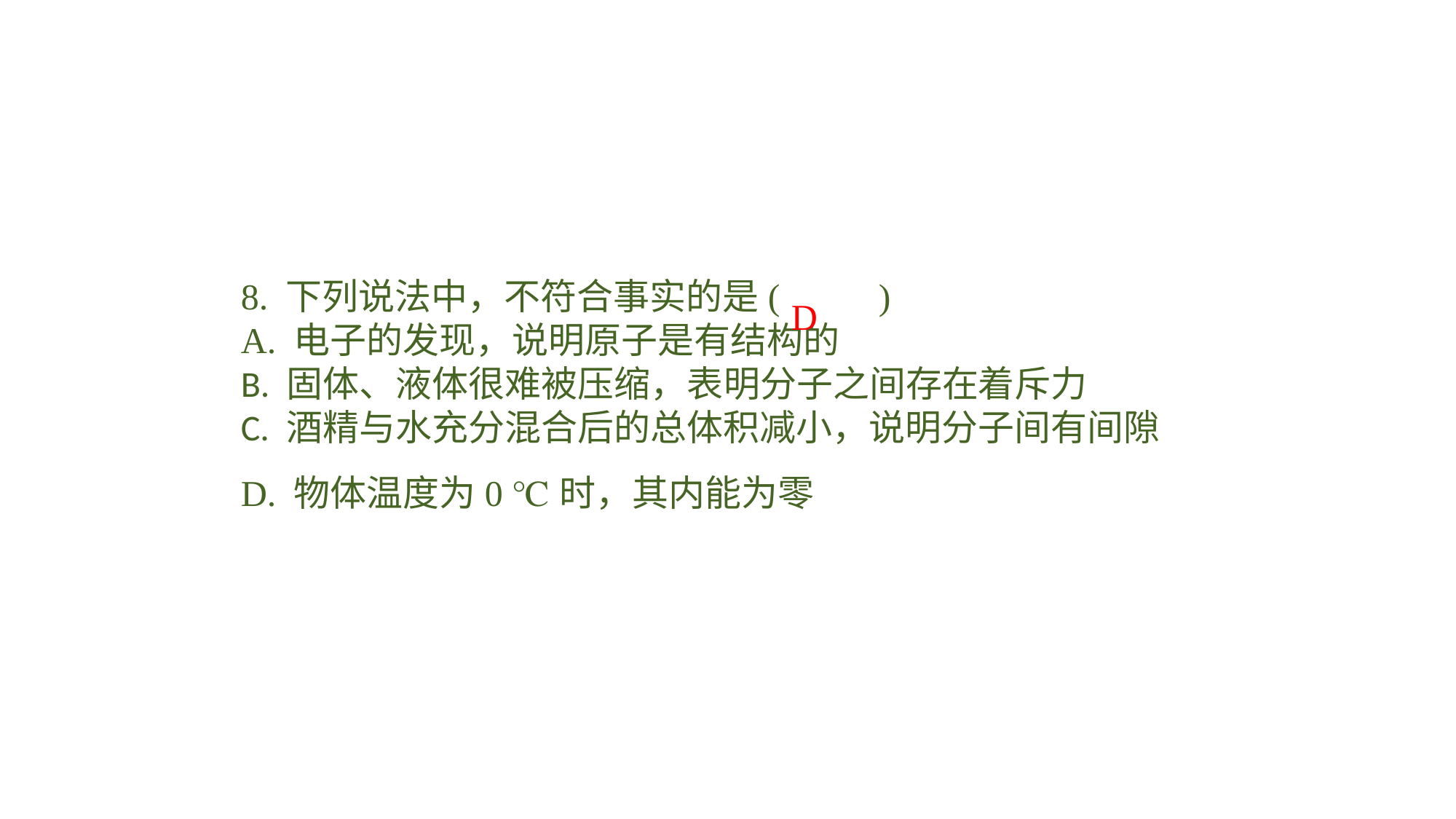

8. 下列说法中，不符合事实的是(　　 )A. 电子的发现，说明原子是有结构的B. 固体、液体很难被压缩，表明分子之间存在着斥力C. 酒精与水充分混合后的总体积减小，说明分子间有间隙D. 物体温度为0 ℃时，其内能为零
D